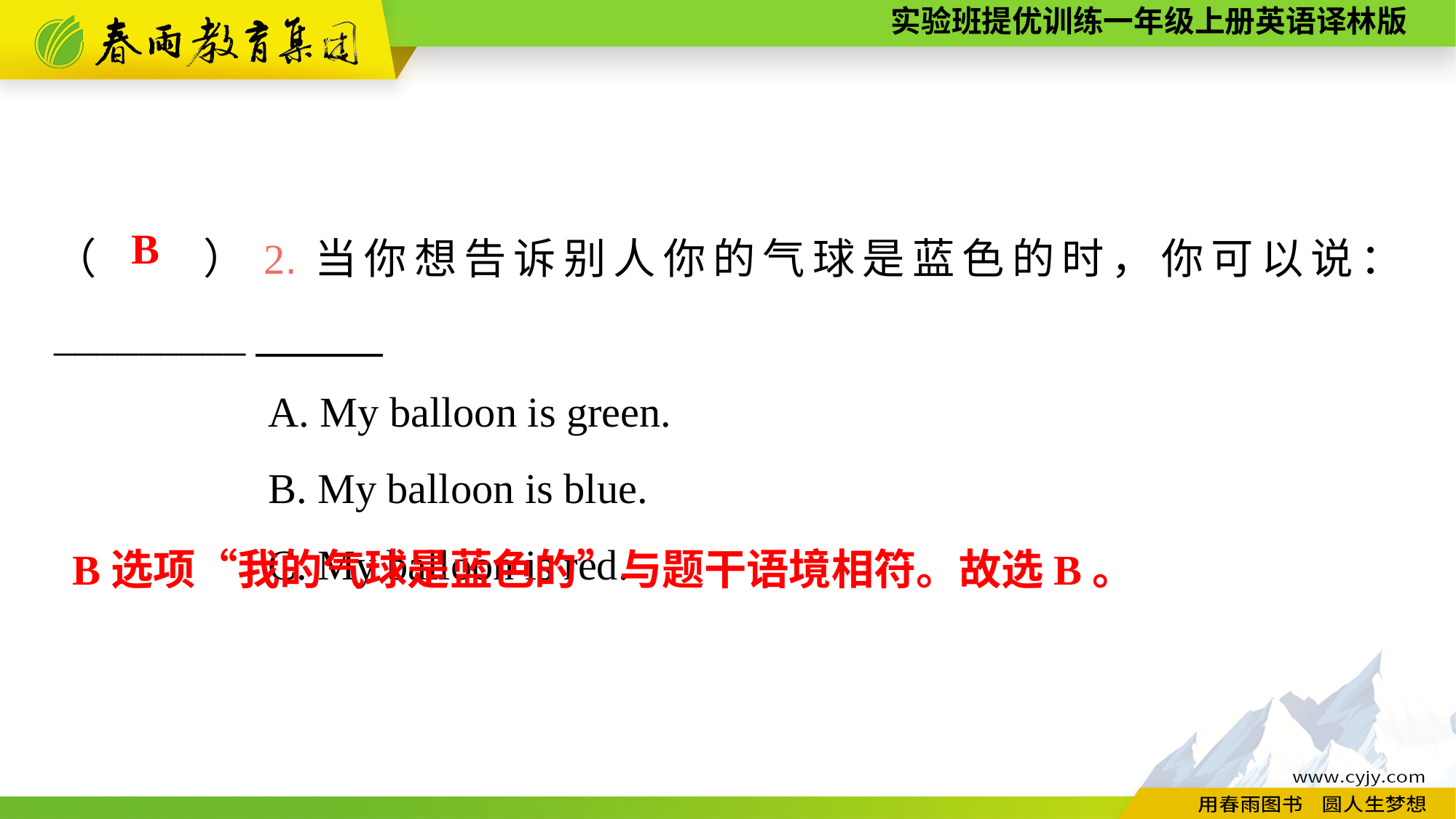

（　　）2.当你想告诉别人你的气球是蓝色的时，你可以说： _________
A. My balloon is green.
B. My balloon is blue.
C. My balloon is red.
B
B选项“我的气球是蓝色的”与题干语境相符。故选B。